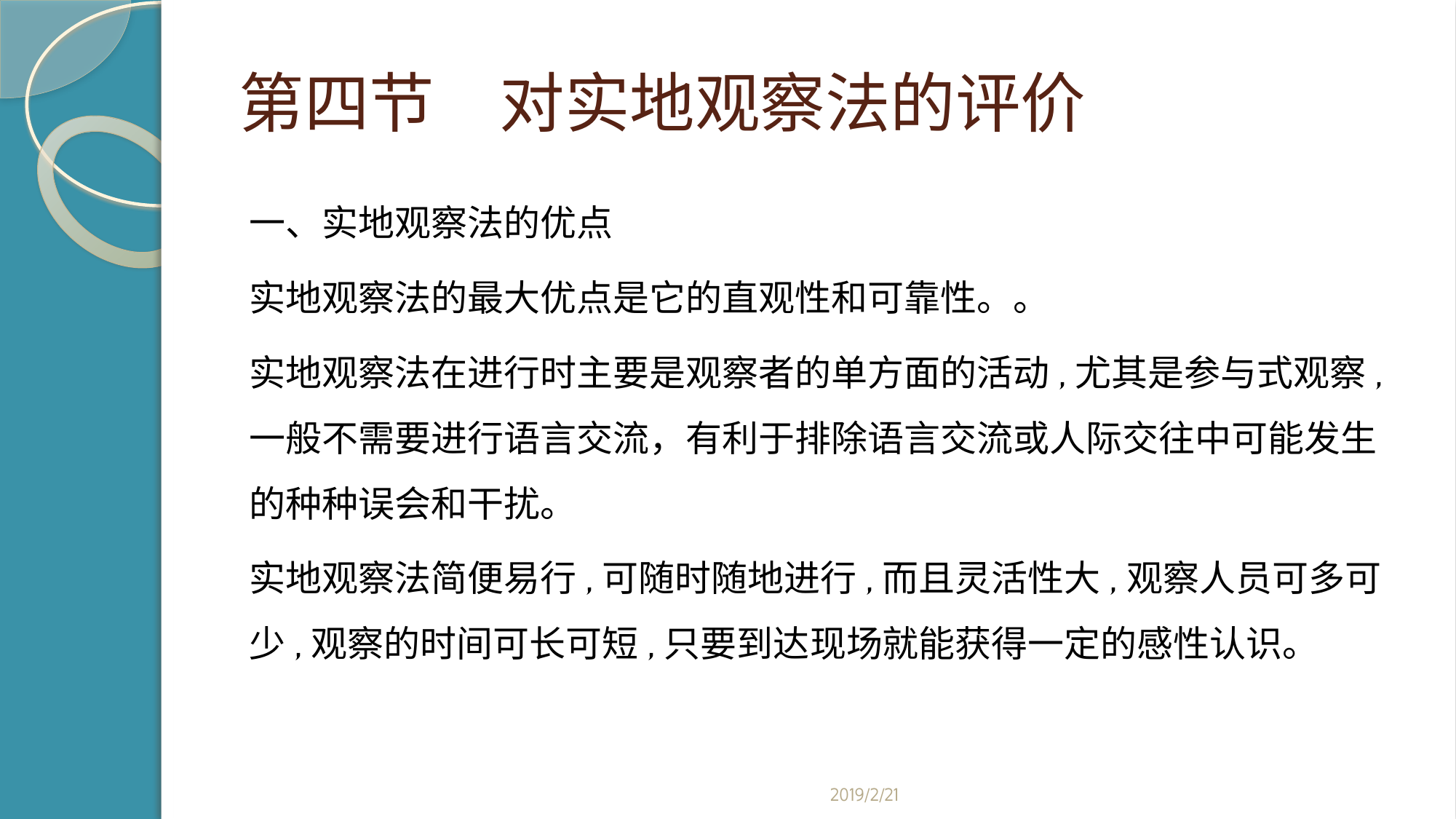

# 第四节　对实地观察法的评价
一、实地观察法的优点
实地观察法的最大优点是它的直观性和可靠性。。
实地观察法在进行时主要是观察者的单方面的活动,尤其是参与式观察,一般不需要进行语言交流，有利于排除语言交流或人际交往中可能发生的种种误会和干扰。
实地观察法简便易行,可随时随地进行,而且灵活性大,观察人员可多可少,观察的时间可长可短,只要到达现场就能获得一定的感性认识。

2019/2/21